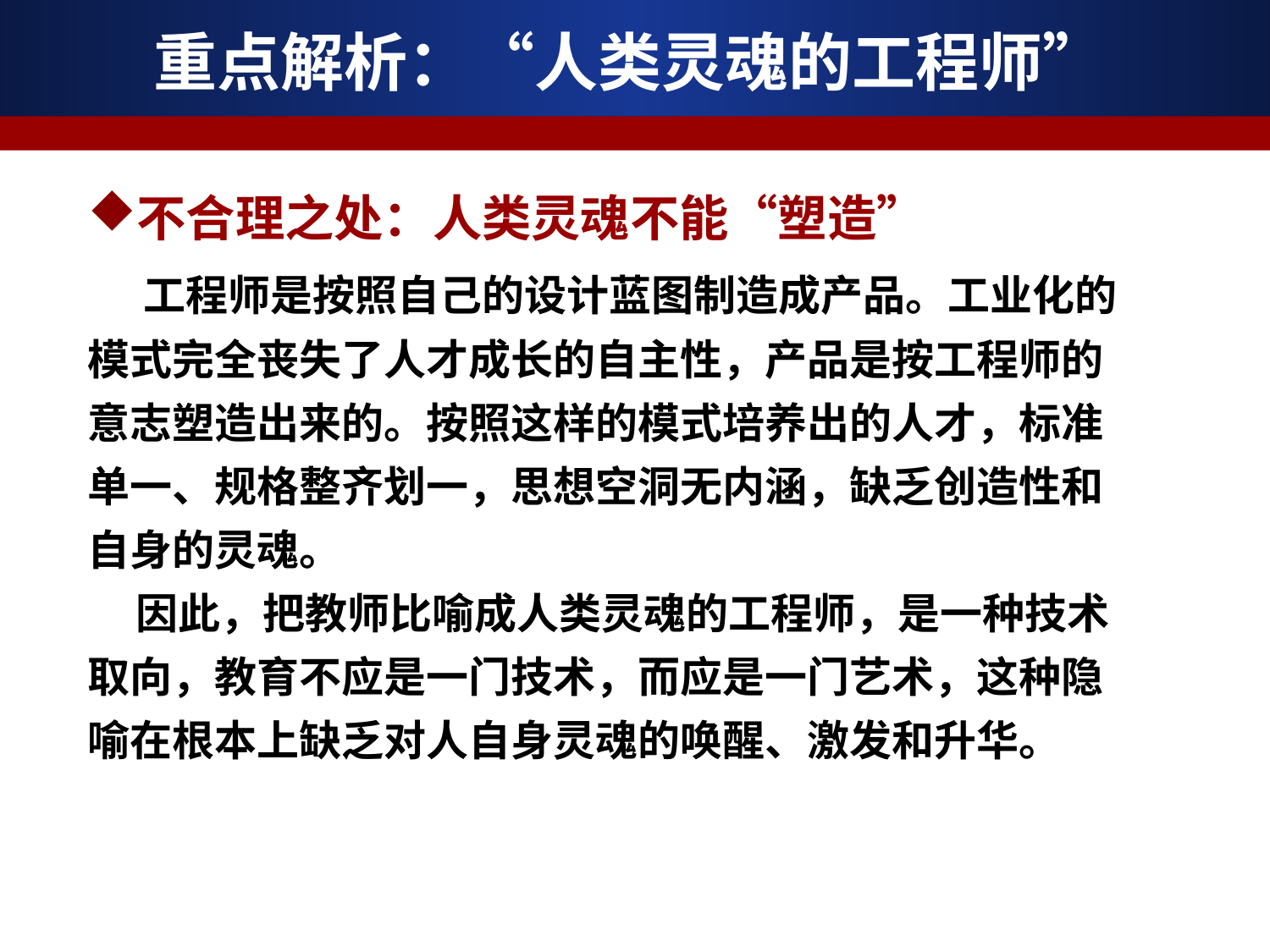

# 重点解析：“人类灵魂的工程师”
不合理之处：人类灵魂不能“塑造”
    工程师是按照自己的设计蓝图制造成产品。工业化的模式完全丧失了人才成长的自主性，产品是按工程师的意志塑造出来的。按照这样的模式培养出的人才，标准单一、规格整齐划一，思想空洞无内涵，缺乏创造性和自身的灵魂。
    因此，把教师比喻成人类灵魂的工程师，是一种技术取向，教育不应是一门技术，而应是一门艺术，这种隐喻在根本上缺乏对人自身灵魂的唤醒、激发和升华。